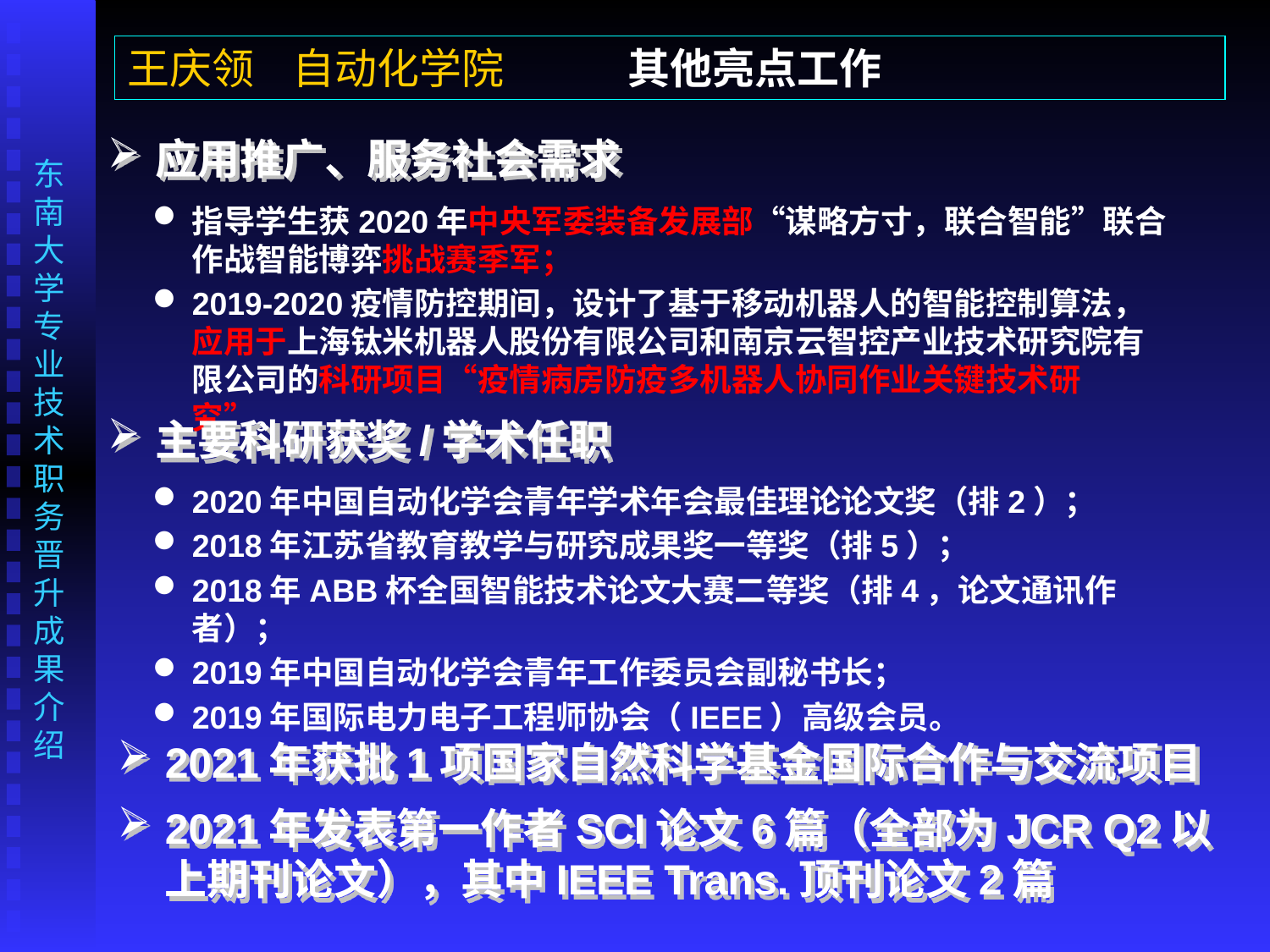

王庆领    自动化学院             其他亮点工作
应用推广、服务社会需求
指导学生获2020年中央军委装备发展部“谋略方寸，联合智能”联合作战智能博弈挑战赛季军；
2019-2020疫情防控期间，设计了基于移动机器人的智能控制算法，应用于上海钛米机器人股份有限公司和南京云智控产业技术研究院有限公司的科研项目“疫情病房防疫多机器人协同作业关键技术研究”。

主要科研获奖/学术任职
2020年中国自动化学会青年学术年会最佳理论论文奖（排2）；
2018年江苏省教育教学与研究成果奖一等奖（排5）；
2018年ABB杯全国智能技术论文大赛二等奖（排4，论文通讯作者）；
2019年中国自动化学会青年工作委员会副秘书长；
2019年国际电力电子工程师协会（IEEE）高级会员。
2021年获批1项国家自然科学基金国际合作与交流项目
2021年发表第一作者SCI论文6篇（全部为JCR Q2以上期刊论文），其中IEEE Trans.顶刊论文2篇